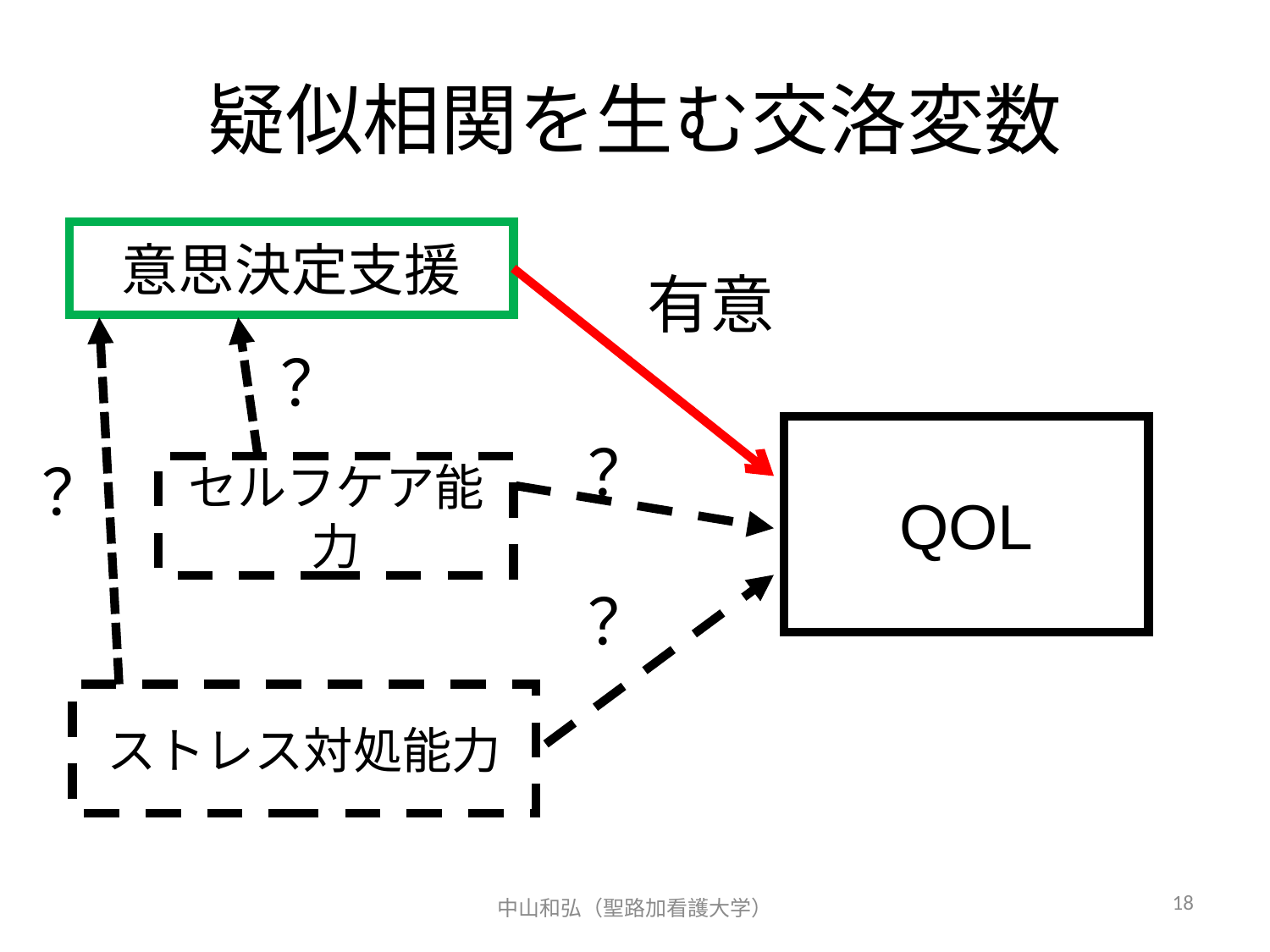

# 疑似相関を生む交洛変数
意思決定支援
QOL
セルフケア能力

ストレス対処能力
有意

？
？
？
？
中山和弘（聖路加看護大学）
18